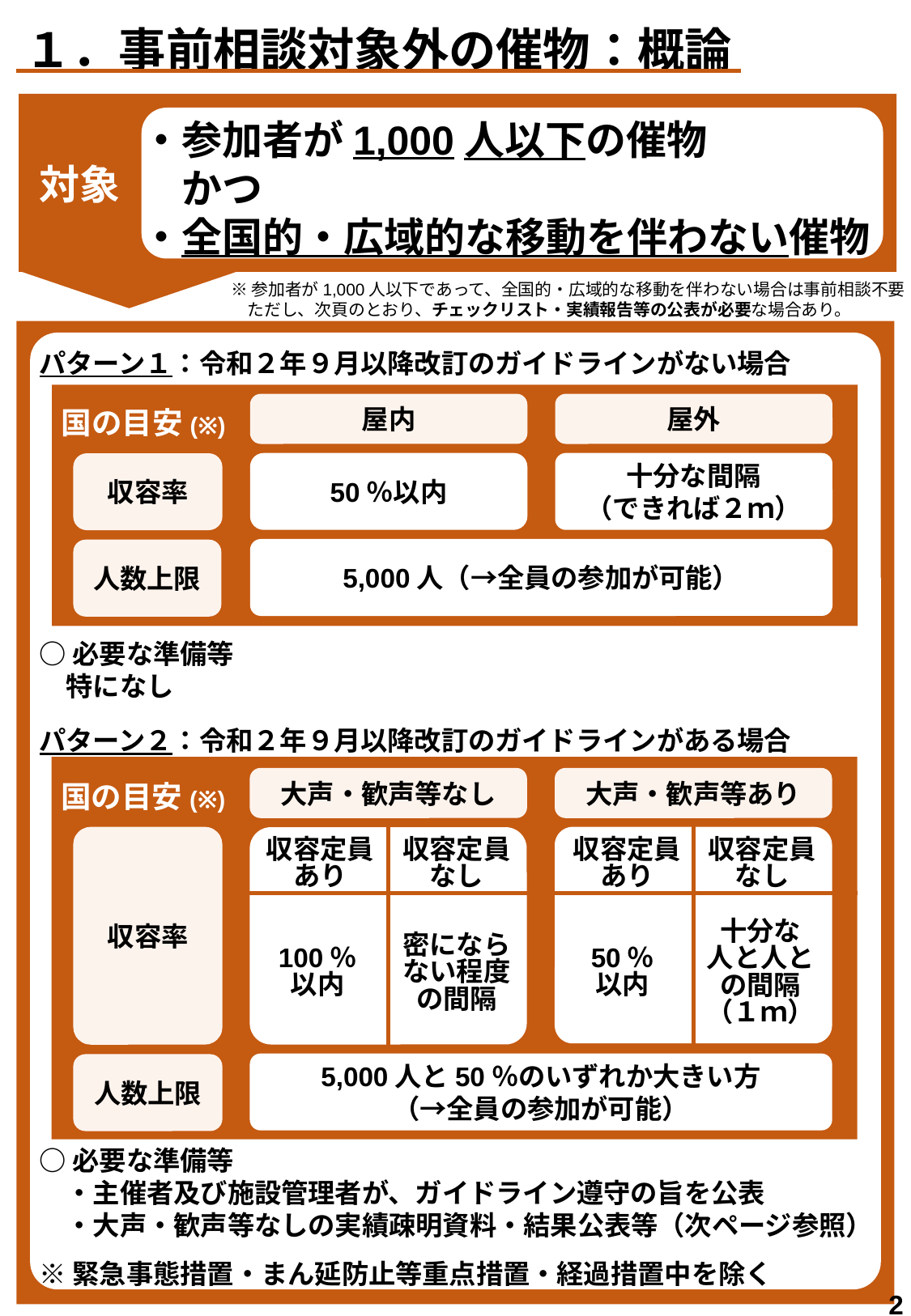

１．事前相談対象外の催物：概論

・参加者が1,000人以下の催物
　かつ
・全国的・広域的な移動を伴わない催物

対象
※参加者が1,000人以下であって、全国的・広域的な移動を伴わない場合は事前相談不要
　ただし、次頁のとおり、チェックリスト・実績報告等の公表が必要な場合あり。

パターン１：令和２年９月以降改訂のガイドラインがない場合

○必要な準備等
　特になし

パターン２：令和２年９月以降改訂のガイドラインがある場合

○必要な準備等
　・主催者及び施設管理者が、ガイドライン遵守の旨を公表
　・大声・歓声等なしの実績疎明資料・結果公表等（次ページ参照）

※緊急事態措置・まん延防止等重点措置・経過措置中を除く

屋内
屋外
国の目安(※)
50％以内
十分な間隔
（できれば２ｍ）
収容率
5,000人（→全員の参加が可能）
人数上限

大声・歓声等なし
大声・歓声等あり
国の目安(※)
収容率

収容定員
あり
収容定員
なし
収容定員
あり
収容定員
なし
十分な
人と人との間隔
（１ｍ）
密にならない程度の間隔
100％
以内
50％
以内
5,000人と50％のいずれか大きい方
（→全員の参加が可能）
人数上限
2